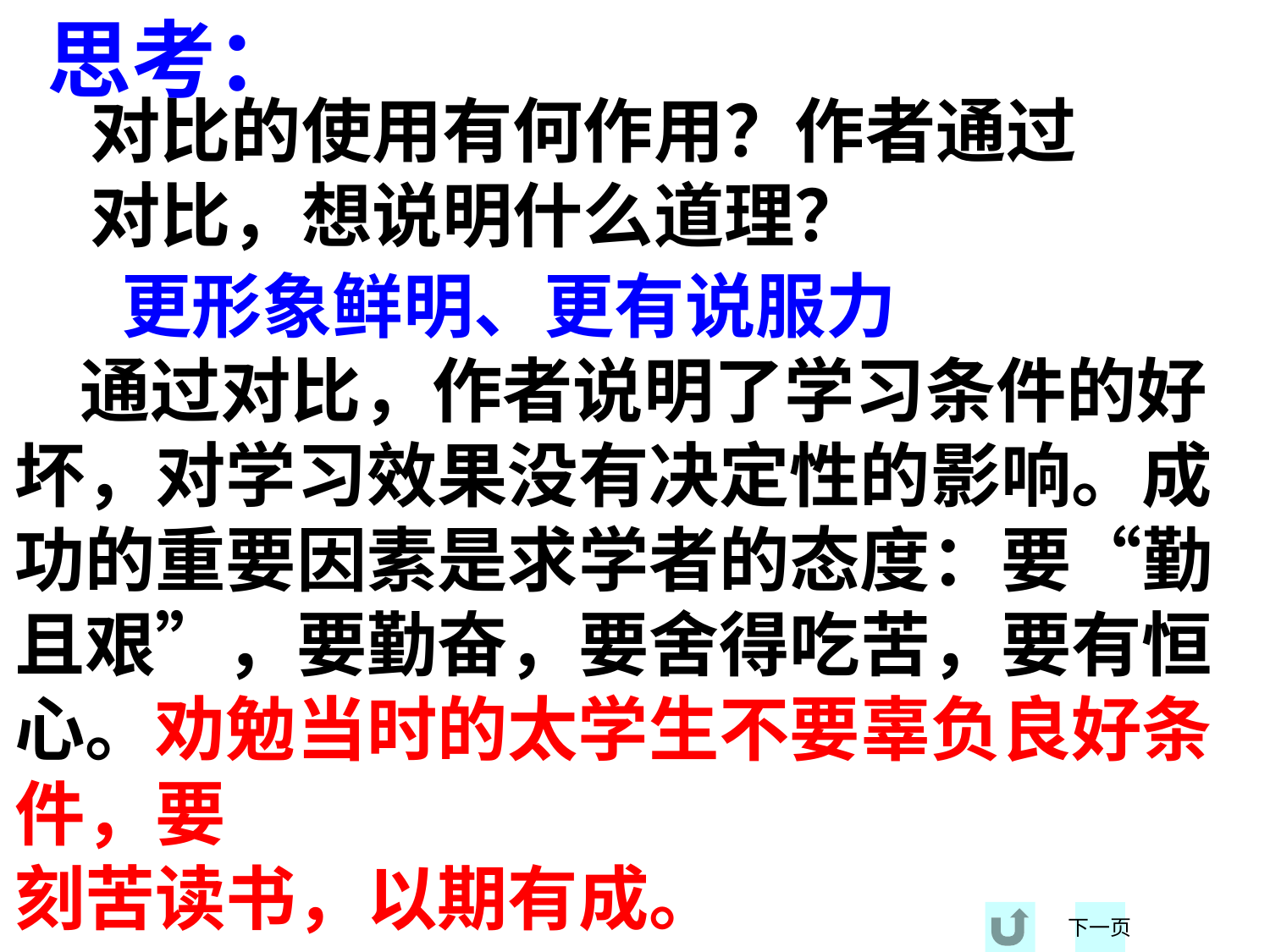

思考：
对比的使用有何作用？作者通过对比，想说明什么道理？
　   更形象鲜明、更有说服力
   通过对比，作者说明了学习条件的好坏，对学习效果没有决定性的影响。成功的重要因素是求学者的态度：要“勤且艰”，要勤奋，要舍得吃苦，要有恒心。劝勉当时的太学生不要辜负良好条件，要
刻苦读书，以期有成。

下一页